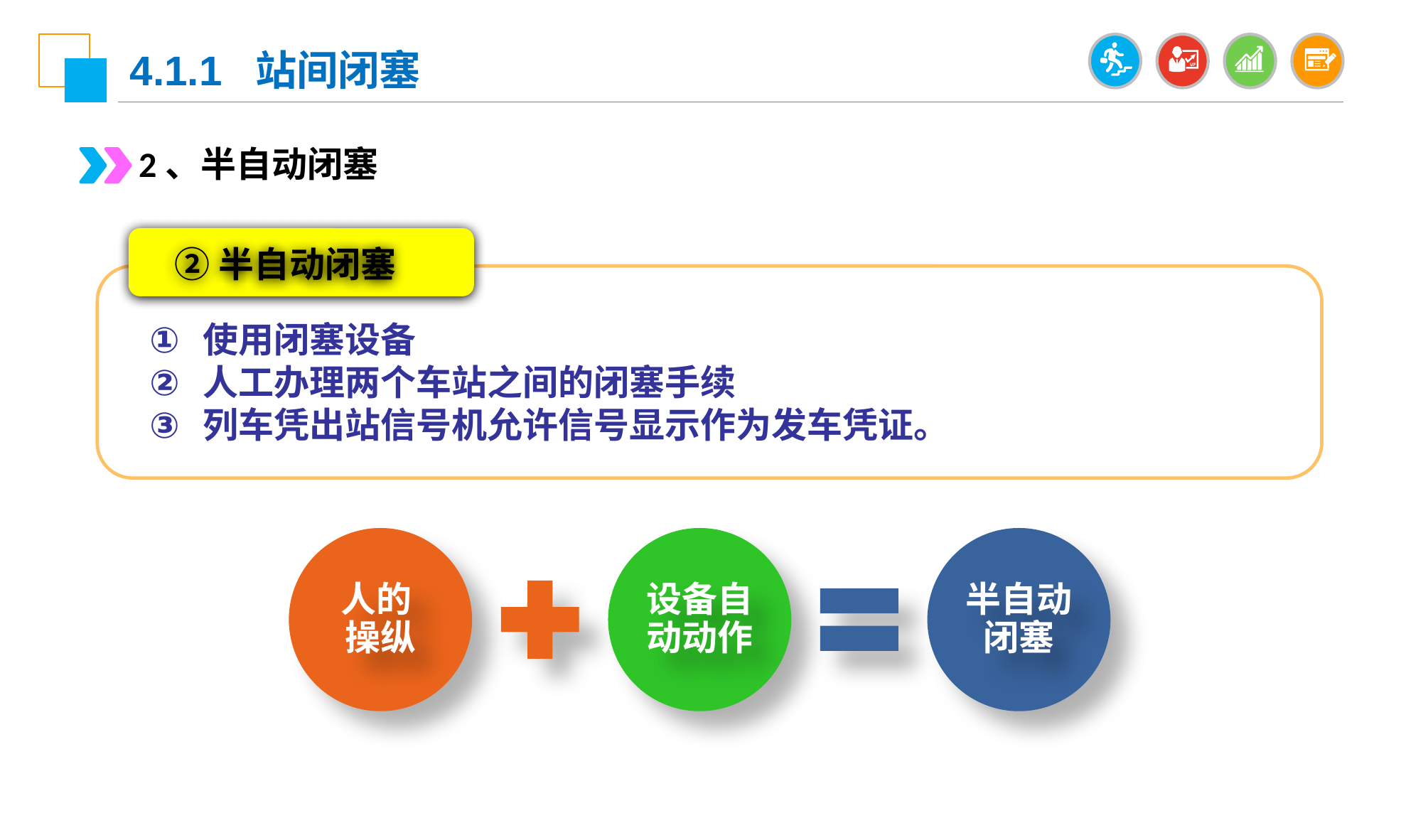

4.1.1  站间闭塞
2、半自动闭塞

②半自动闭塞

使用闭塞设备
人工办理两个车站之间的闭塞手续
列车凭出站信号机允许信号显示作为发车凭证。

人的  操纵

设备自动动作

半自动闭塞